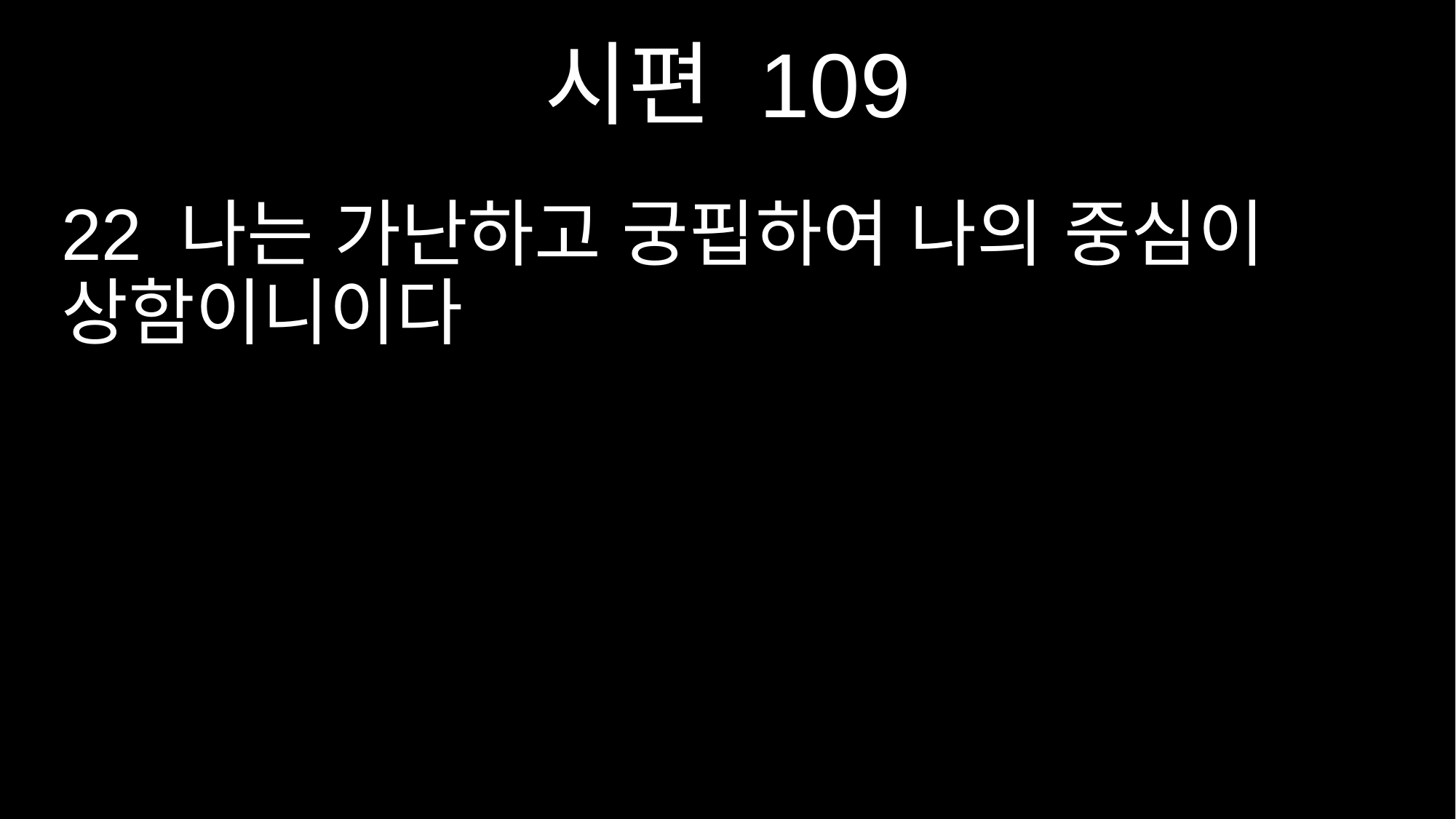

시편 109
22 나는 가난하고 궁핍하여 나의 중심이 상함이니이다